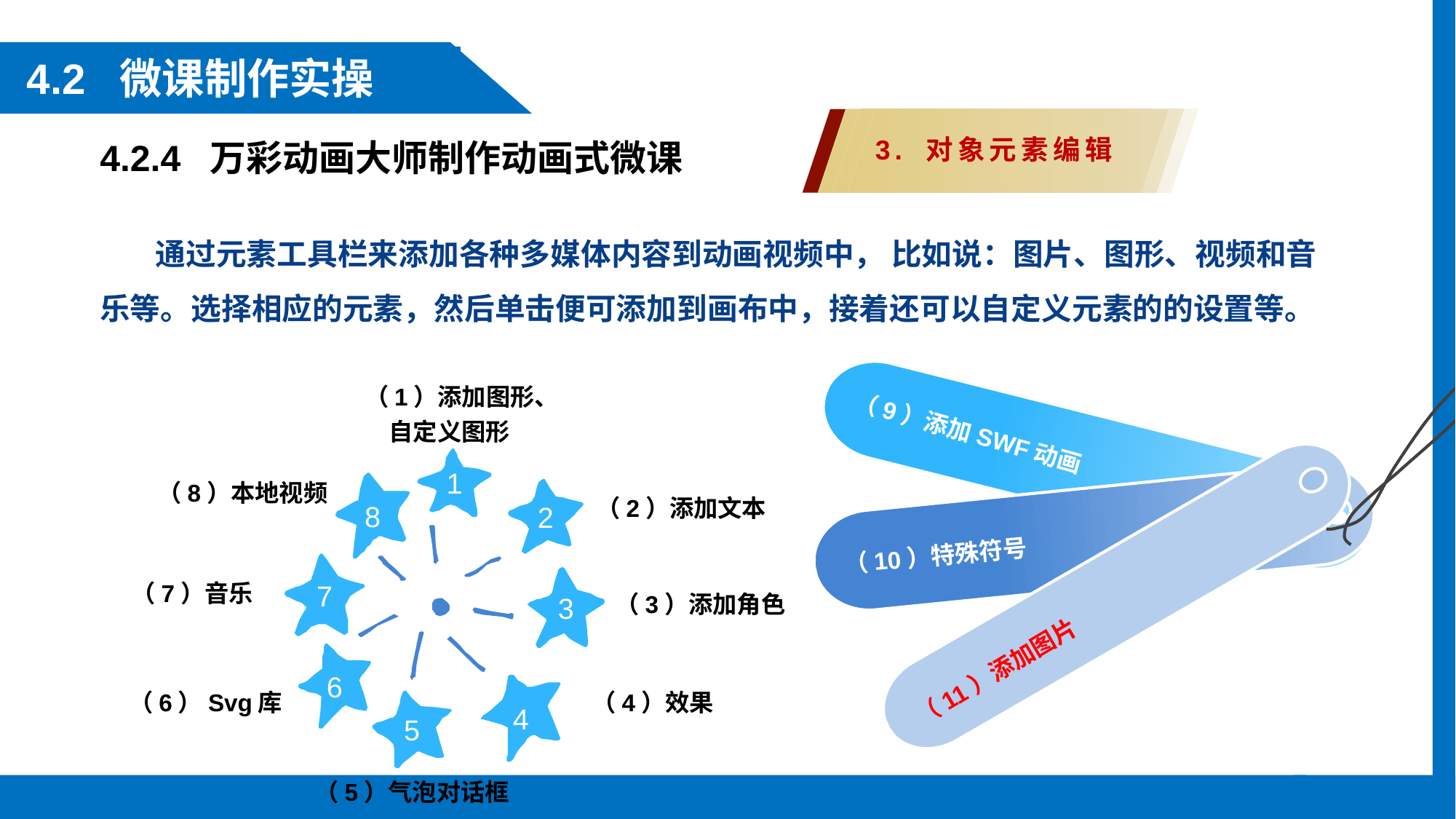

4.2  微课制作实操
4.2.4  万彩动画大师制作动画式微课

3. 对象元素编辑
       通过元素工具栏来添加各种多媒体内容到动画视频中， 比如说：图片、图形、视频和音乐等。选择相应的元素，然后单击便可添加到画布中，接着还可以自定义元素的的设置等。

（1）添加图形、自定义图形
（9）添加SWF动画
1
（8）本地视频
（2）添加文本
8
2
（10）特殊符号

（11）添加图片
（7）音乐
7

（3）添加角色
3

6
（4）效果
（6）Svg库
4
5
（5）气泡对话框